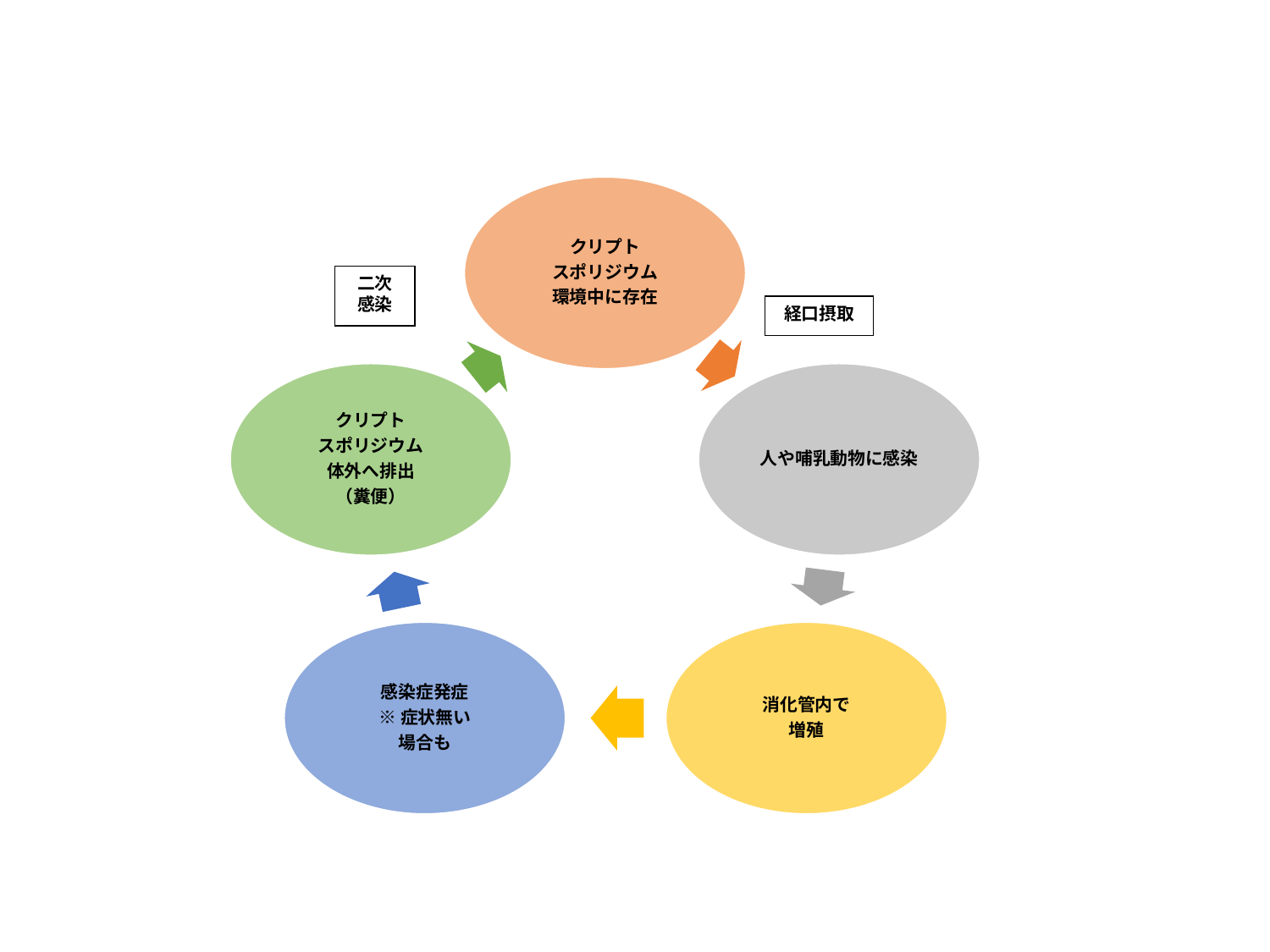

クリプト
スポリジウム
環境中に存在

人や哺乳動物に感染

消化管内で
増殖

感染症発症
※症状無い
場合も

クリプト
スポリジウム
体外へ排出
（糞便）

二次
感染
経口摂取